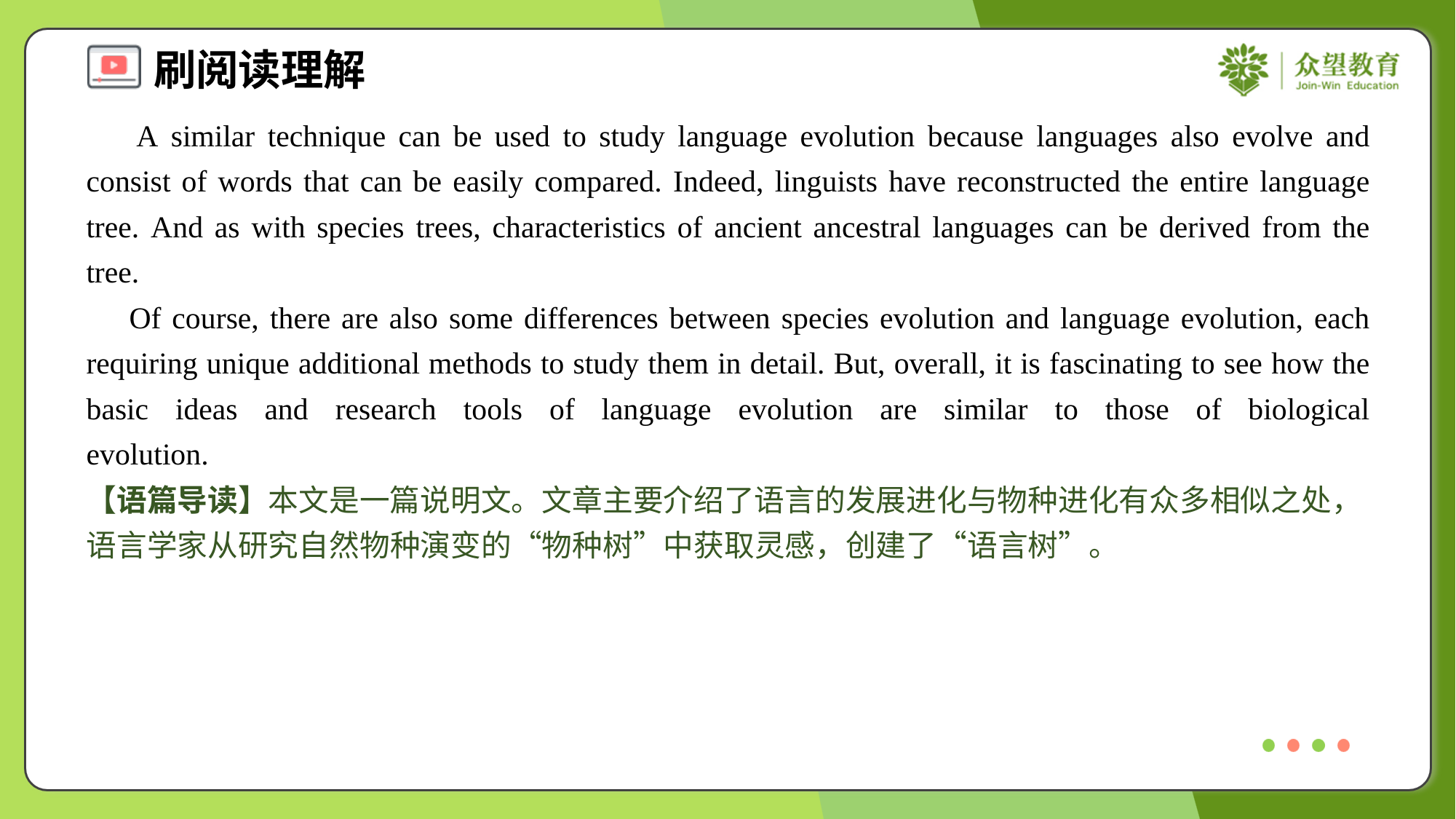

A similar technique can be used to study language evolution because languages also evolve and consist of words that can be easily compared. Indeed, linguists have reconstructed the entire language tree. And as with species trees, characteristics of ancient ancestral languages can be derived from the tree.
    Of course, there are also some differences between species evolution and language evolution, each requiring unique additional methods to study them in detail. But, overall, it is fascinating to see how the basic ideas and research tools of language evolution are similar to those of biological evolution.#1.6
【语篇导读】本文是一篇说明文。文章主要介绍了语言的发展进化与物种进化有众多相似之处，语言学家从研究自然物种演变的“物种树”中获取灵感，创建了“语言树”。